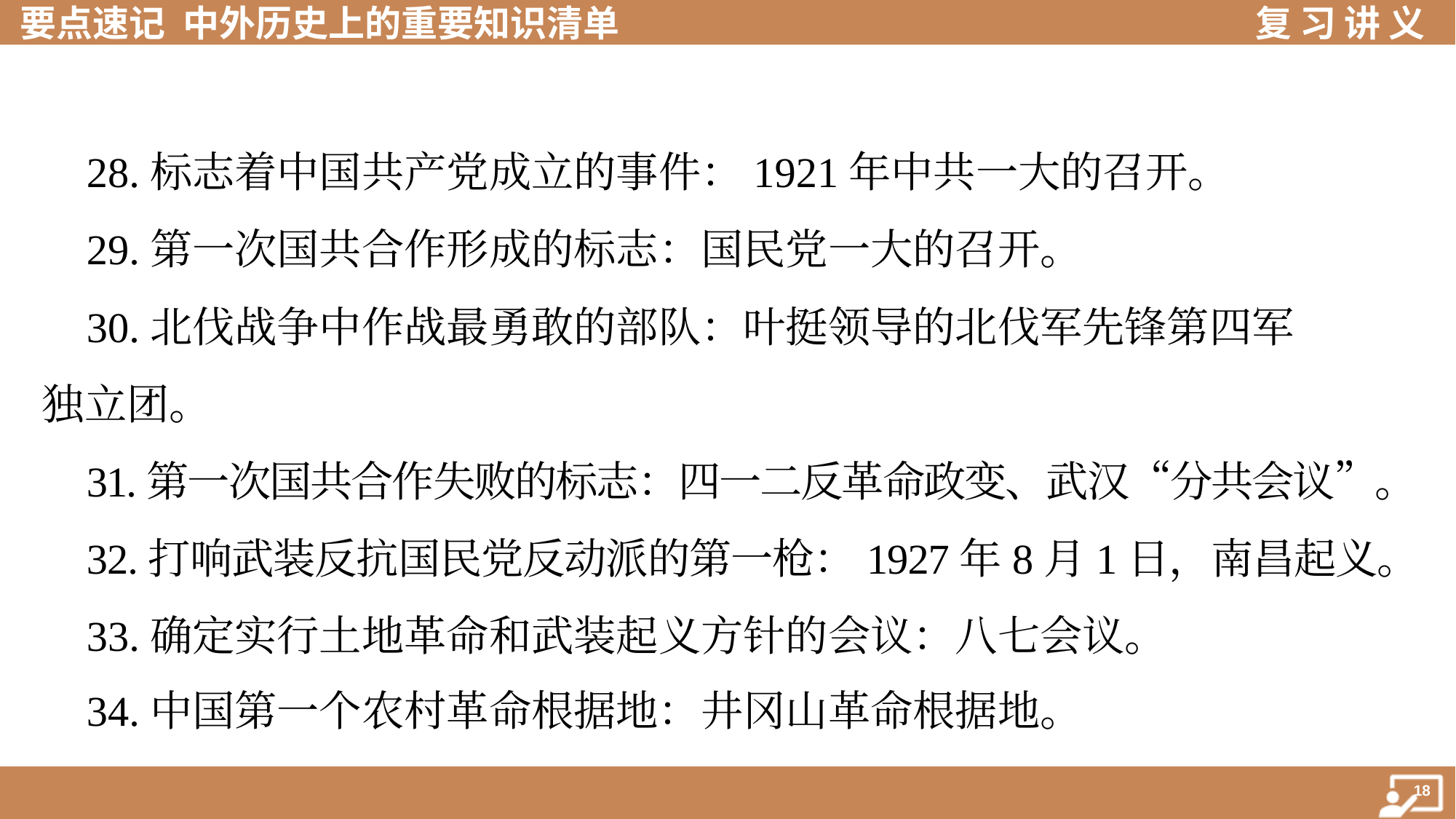

28.标志着中国共产党成立的事件：1921年中共一大的召开。
    29.第一次国共合作形成的标志：国民党一大的召开。
    30.北伐战争中作战最勇敢的部队：叶挺领导的北伐军先锋第四军
独立团。
    31.第一次国共合作失败的标志：四一二反革命政变、武汉“分共会议”。
    32.打响武装反抗国民党反动派的第一枪：1927年8月1日，南昌起义。
    33.确定实行土地革命和武装起义方针的会议：八七会议。
    34.中国第一个农村革命根据地：井冈山革命根据地。